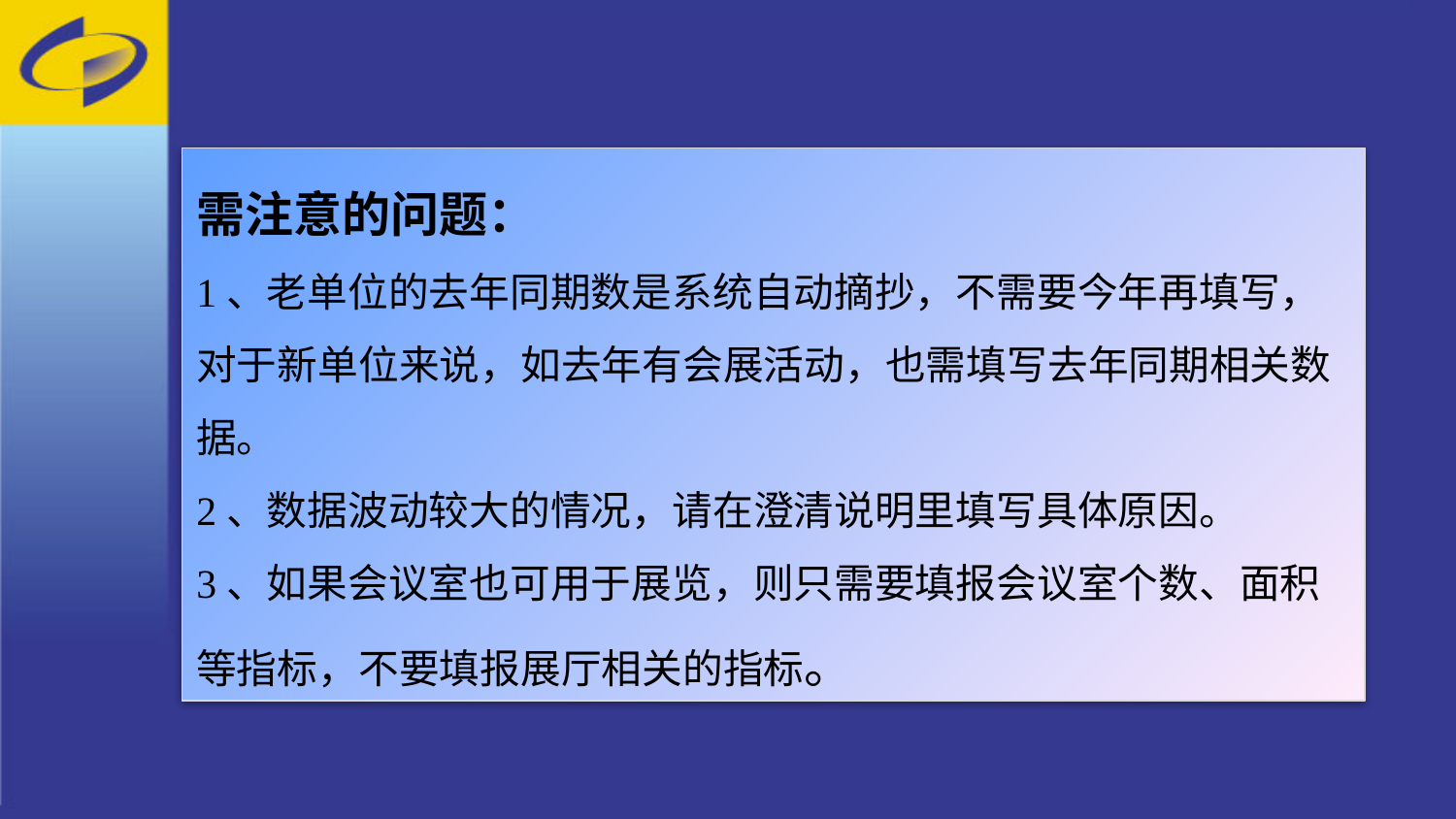

需注意的问题：
1、老单位的去年同期数是系统自动摘抄，不需要今年再填写，对于新单位来说，如去年有会展活动，也需填写去年同期相关数据。
2、数据波动较大的情况，请在澄清说明里填写具体原因。
3、如果会议室也可用于展览，则只需要填报会议室个数、面积等指标，不要填报展厅相关的指标。